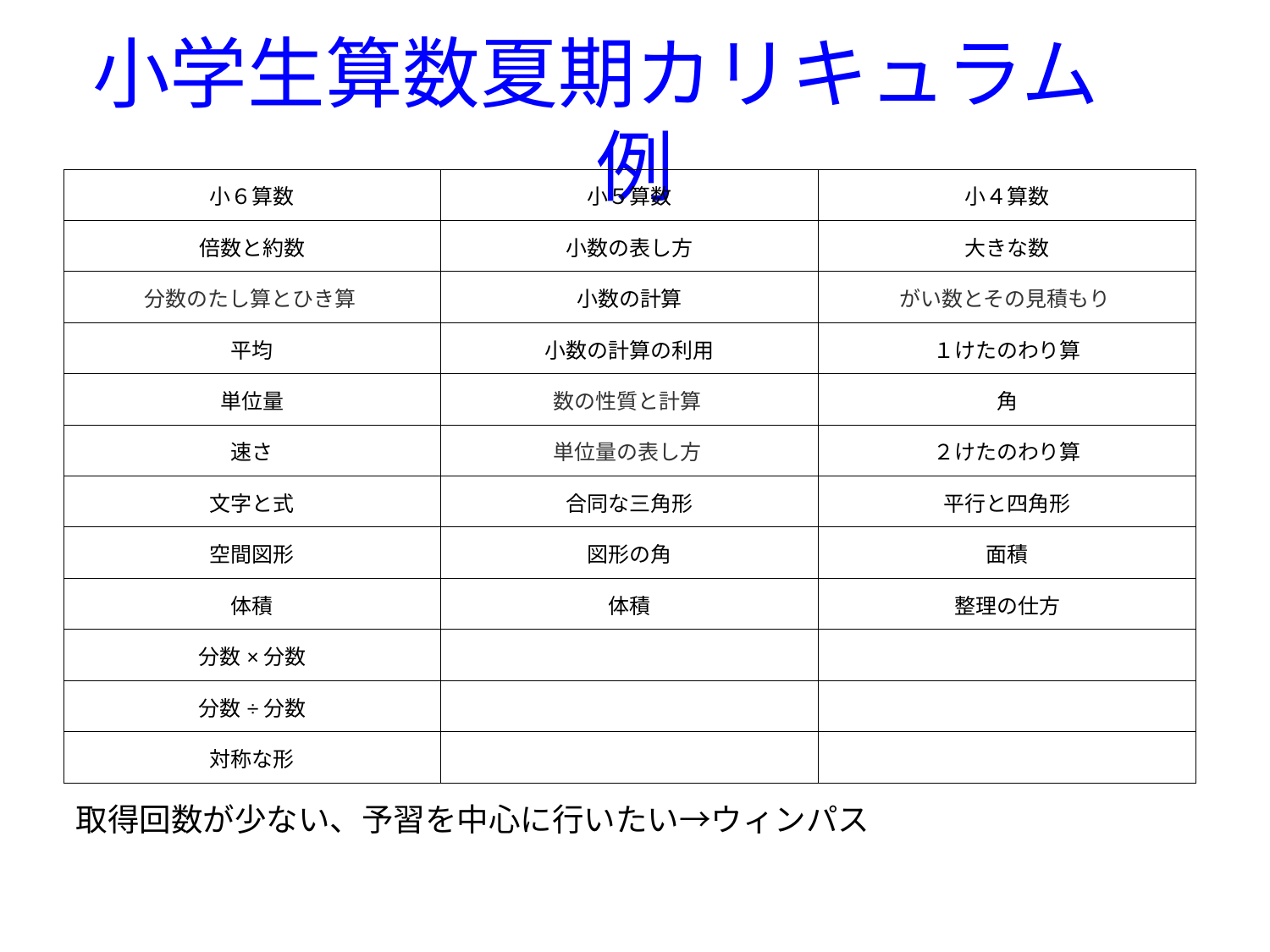

# 小学生算数夏期カリキュラム　例
| 小６算数 | 小５算数 | 小４算数 |
| --- | --- | --- |
| 倍数と約数 | 小数の表し方 | 大きな数 |
| 分数のたし算とひき算 | 小数の計算 | がい数とその見積もり |
| 平均 | 小数の計算の利用 | １けたのわり算 |
| 単位量 | 数の性質と計算 | 角 |
| 速さ | 単位量の表し方 | ２けたのわり算 |
| 文字と式 | 合同な三角形 | 平行と四角形 |
| 空間図形 | 図形の角 | 面積 |
| 体積 | 体積 | 整理の仕方 |
| 分数×分数 |  |  |
| 分数÷分数 |  |  |
| 対称な形 |  |  |
取得回数が少ない、予習を中心に行いたい→ウィンパス